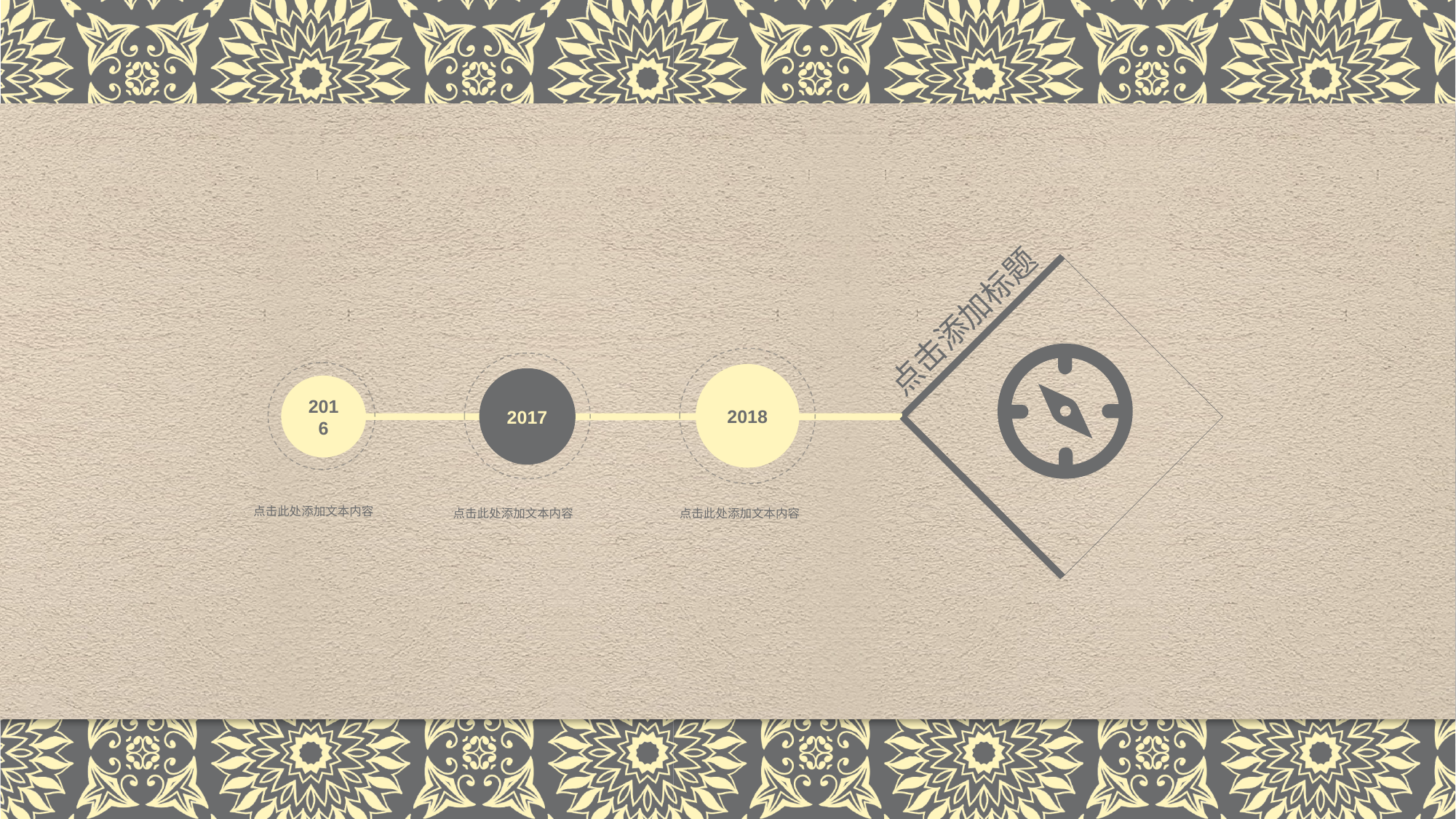

点击添加标题

2018
2017
2016
点击此处添加文本内容
点击此处添加文本内容
点击此处添加文本内容